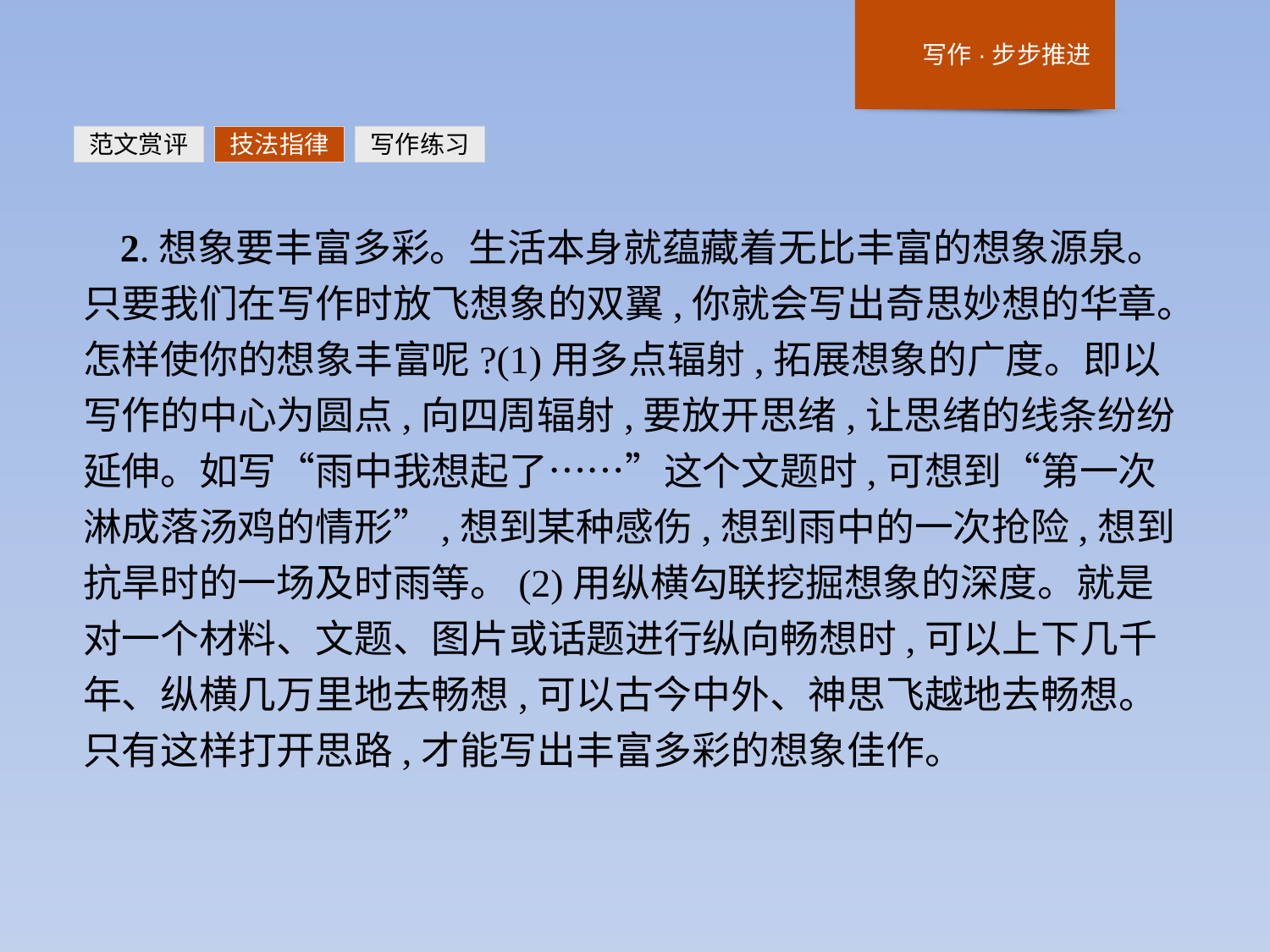

范文赏评
技法指律
写作练习
2.想象要丰富多彩。生活本身就蕴藏着无比丰富的想象源泉。只要我们在写作时放飞想象的双翼,你就会写出奇思妙想的华章。怎样使你的想象丰富呢?(1)用多点辐射,拓展想象的广度。即以写作的中心为圆点,向四周辐射,要放开思绪,让思绪的线条纷纷延伸。如写“雨中我想起了……”这个文题时,可想到“第一次淋成落汤鸡的情形”,想到某种感伤,想到雨中的一次抢险,想到抗旱时的一场及时雨等。(2)用纵横勾联挖掘想象的深度。就是对一个材料、文题、图片或话题进行纵向畅想时,可以上下几千年、纵横几万里地去畅想,可以古今中外、神思飞越地去畅想。只有这样打开思路,才能写出丰富多彩的想象佳作。